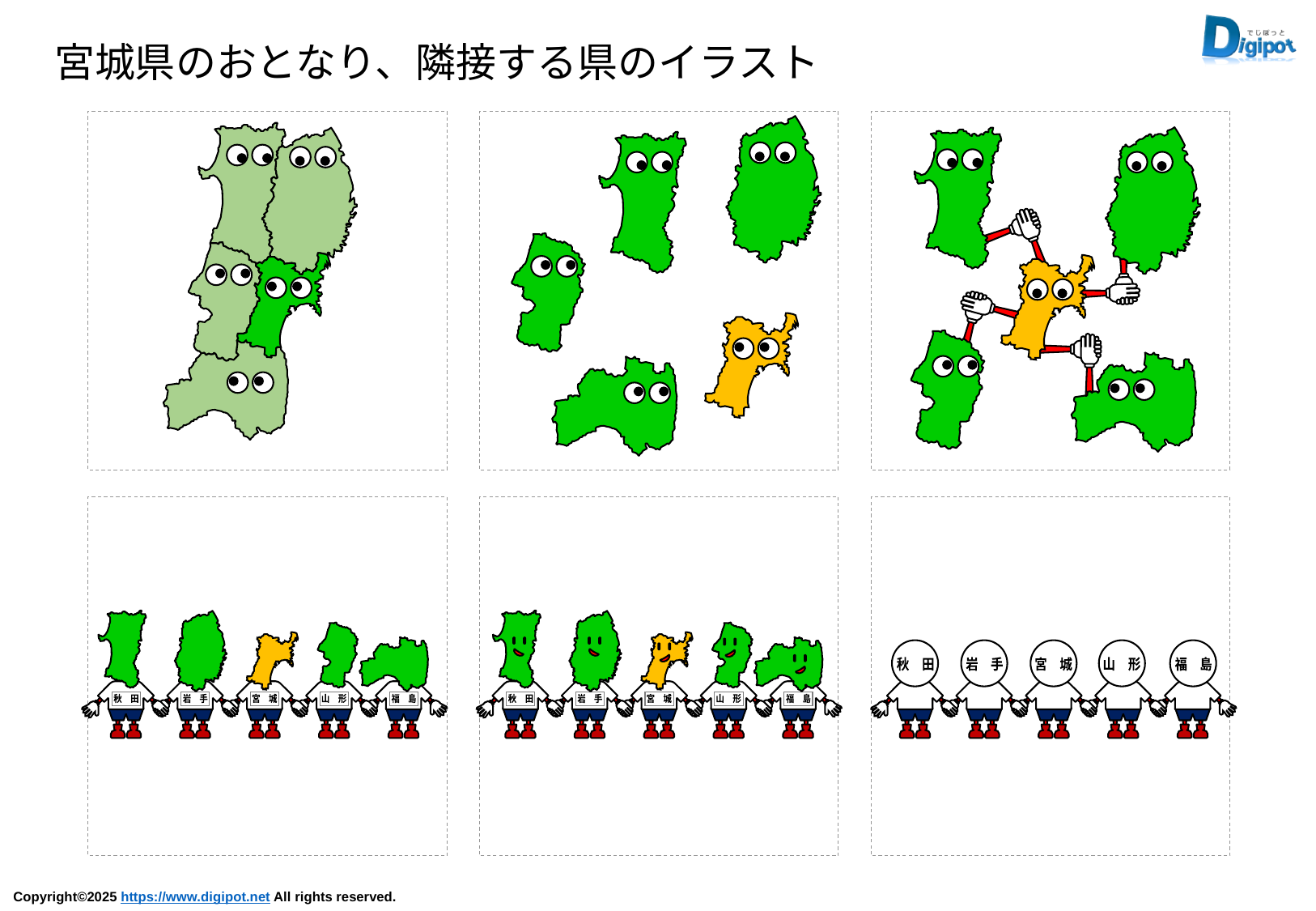

宮城県のおとなり、隣接する県のイラスト

秋　田

岩　手

山　形

宮　城
福　島

秋　田

岩　手

山　形

宮　城
福　島

秋　田

岩　手

宮　城

山　形

福　島